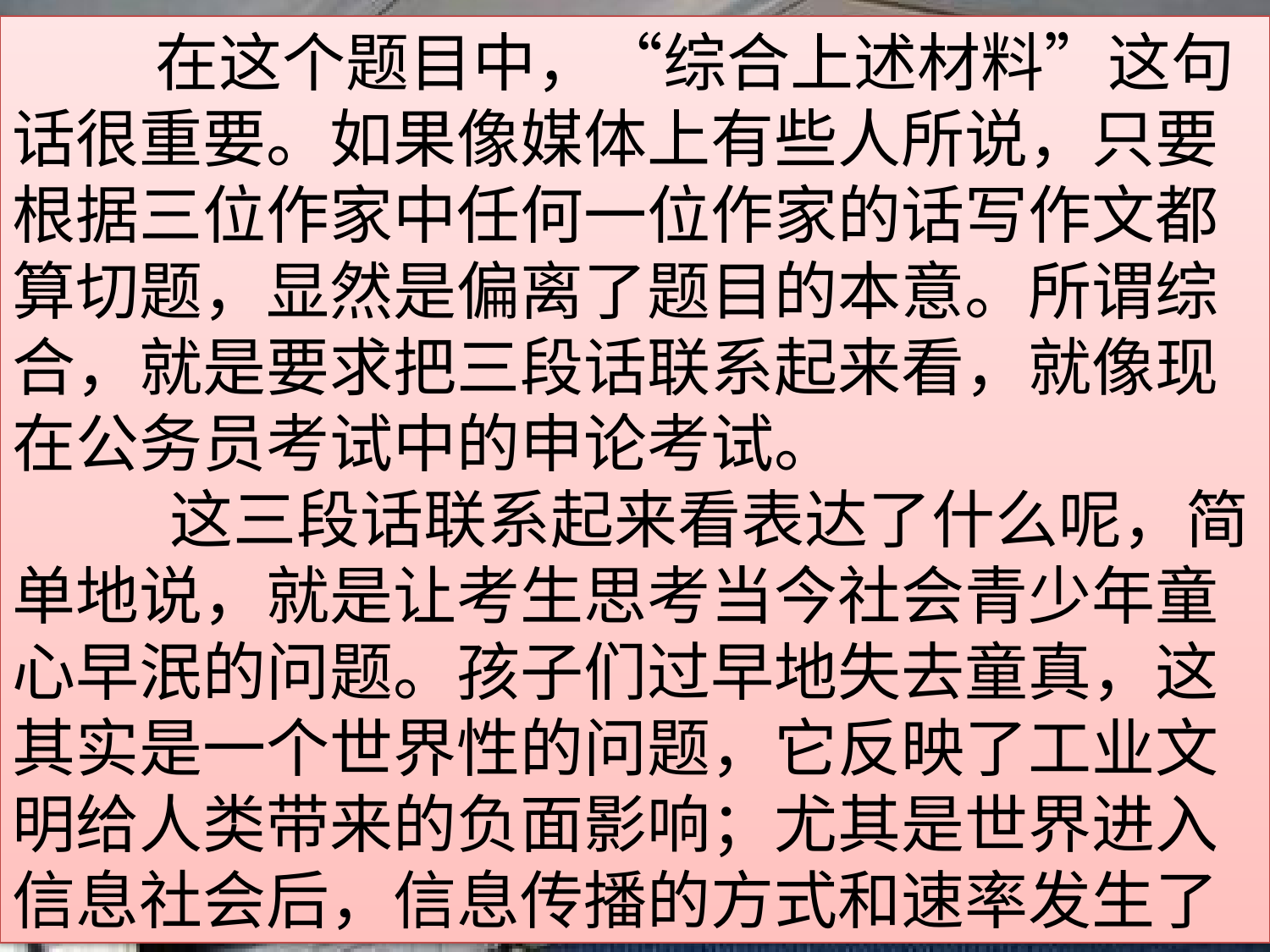

在这个题目中，“综合上述材料”这句话很重要。如果像媒体上有些人所说，只要根据三位作家中任何一位作家的话写作文都算切题，显然是偏离了题目的本意。所谓综合，就是要求把三段话联系起来看，就像现在公务员考试中的申论考试。
          这三段话联系起来看表达了什么呢，简单地说，就是让考生思考当今社会青少年童心早泯的问题。孩子们过早地失去童真，这其实是一个世界性的问题，它反映了工业文明给人类带来的负面影响；尤其是世界进入信息社会后，信息传播的方式和速率发生了